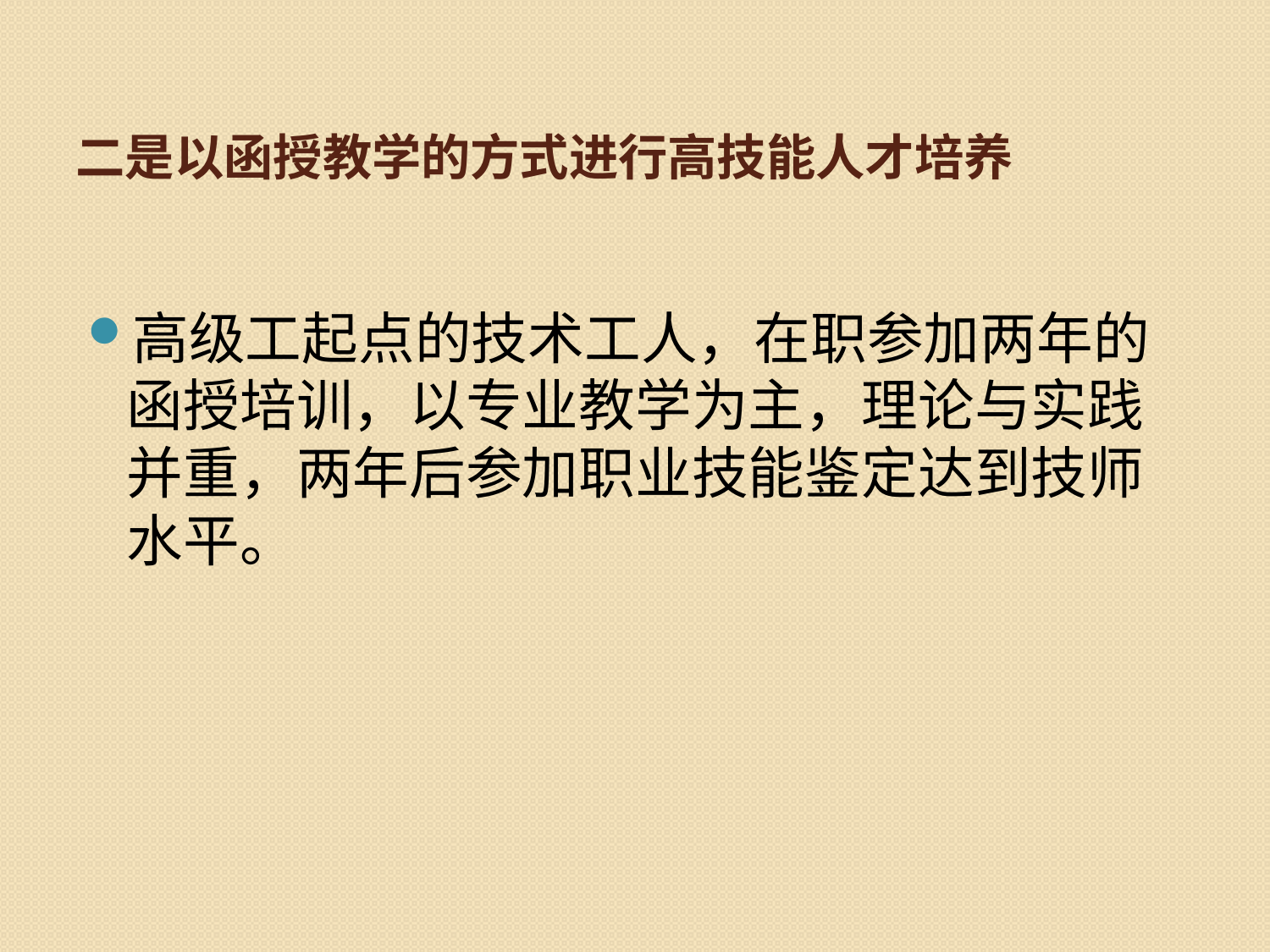

# 二是以函授教学的方式进行高技能人才培养

高级工起点的技术工人，在职参加两年的函授培训，以专业教学为主，理论与实践并重，两年后参加职业技能鉴定达到技师水平。